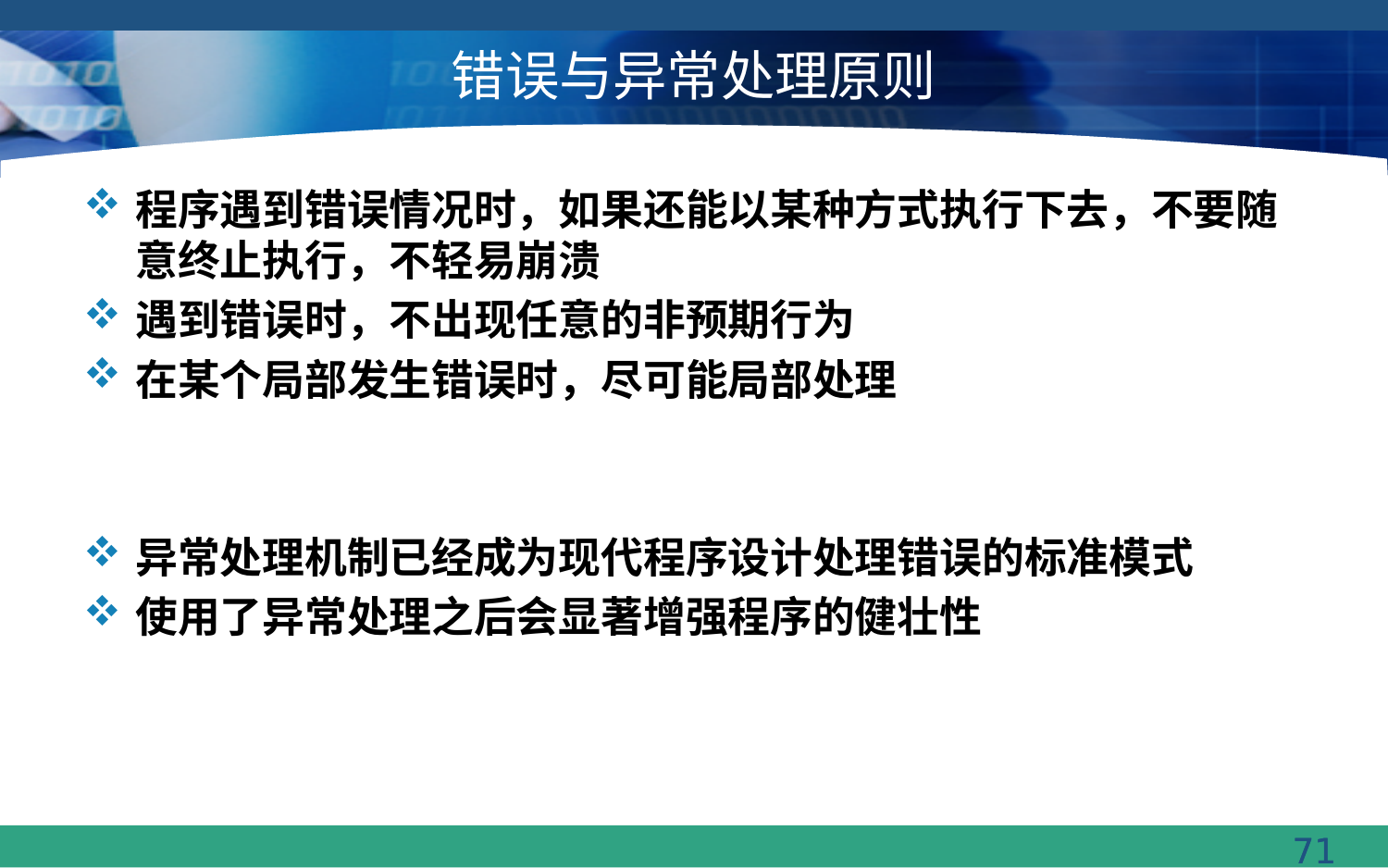

# 错误与异常处理原则
程序遇到错误情况时，如果还能以某种方式执行下去，不要随意终止执行，不轻易崩溃
遇到错误时，不出现任意的非预期行为
在某个局部发生错误时，尽可能局部处理

异常处理机制已经成为现代程序设计处理错误的标准模式
使用了异常处理之后会显著增强程序的健壮性